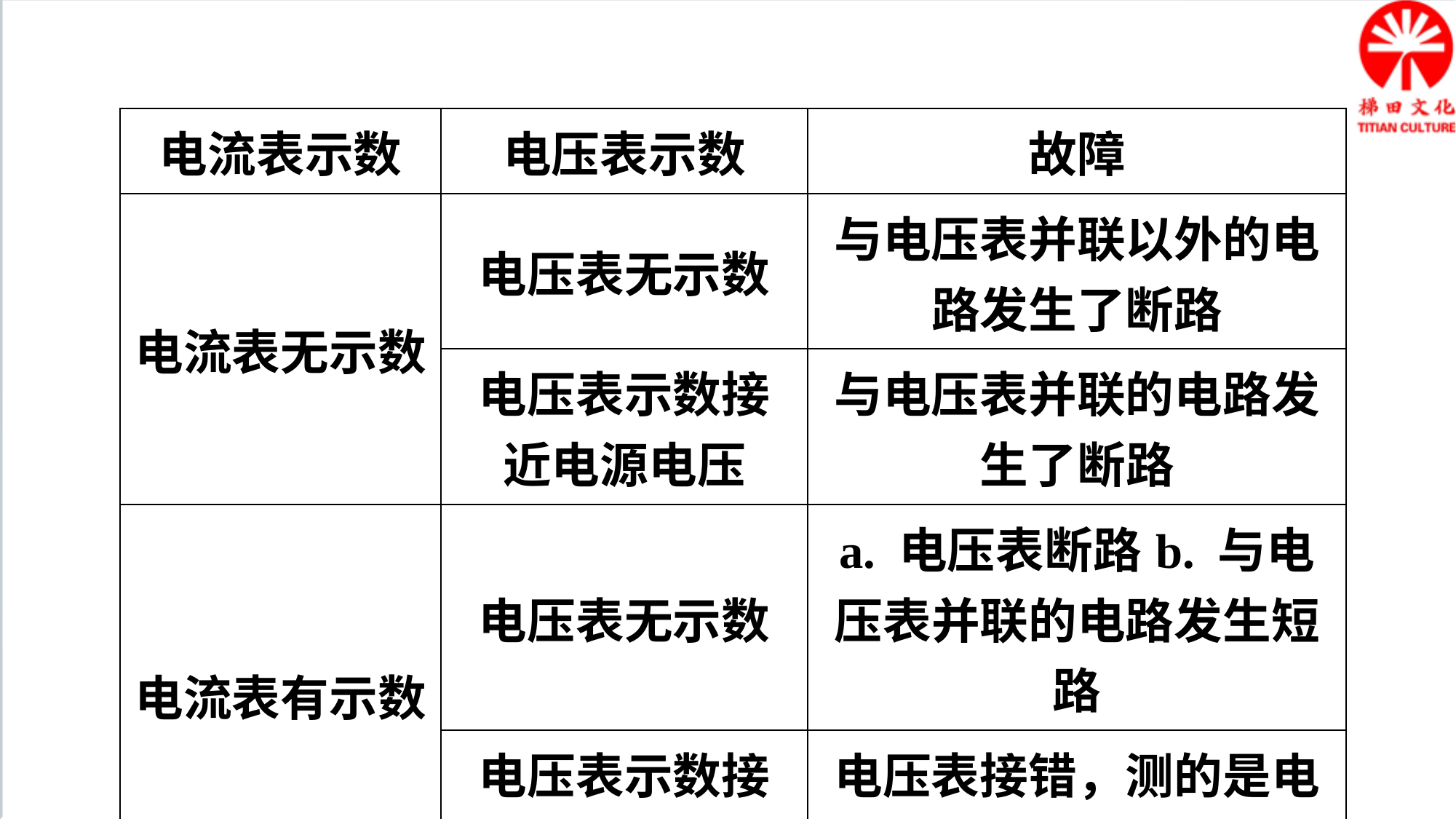

| 电流表示数 | 电压表示数 | 故障 |
| --- | --- | --- |
| 电流表无示数 | 电压表无示数 | 与电压表并联以外的电路发生了断路 |
|  | 电压表示数接近电源电压 | 与电压表并联的电路发生了断路 |
| 电流表有示数 | 电压表无示数 | a. 电压表断路b. 与电压表并联的电路发生短路 |
|  | 电压表示数接近电源电压 | 电压表接错，测的是电源电压 |